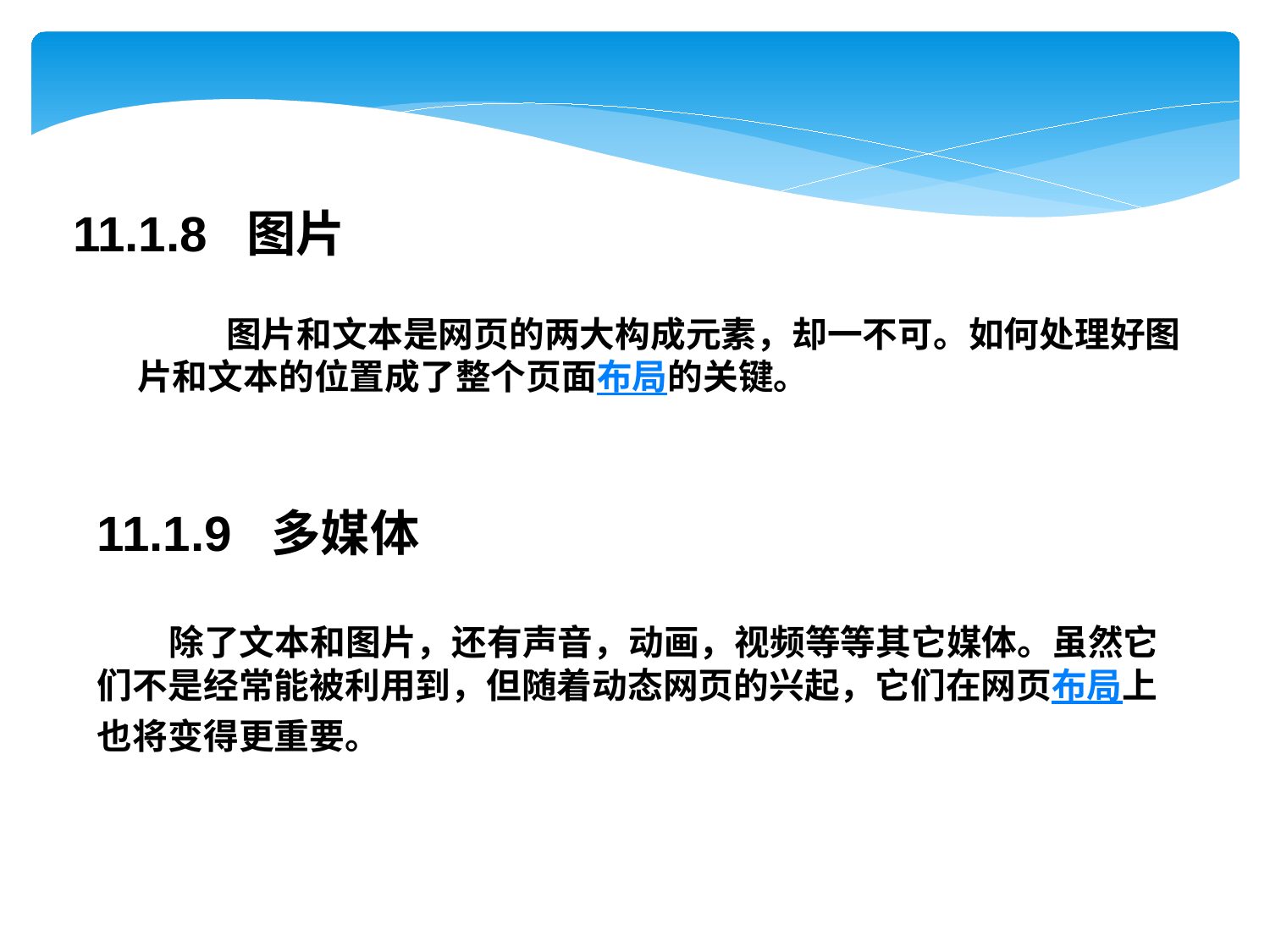

11.1.8  图片
          图片和文本是网页的两大构成元素，却一不可。如何处理好图片和文本的位置成了整个页面布局的关键。
11.1.9  多媒体

　　 除了文本和图片，还有声音，动画，视频等等其它媒体。虽然它们不是经常能被利用到，但随着动态网页的兴起，它们在网页布局上也将变得更重要。